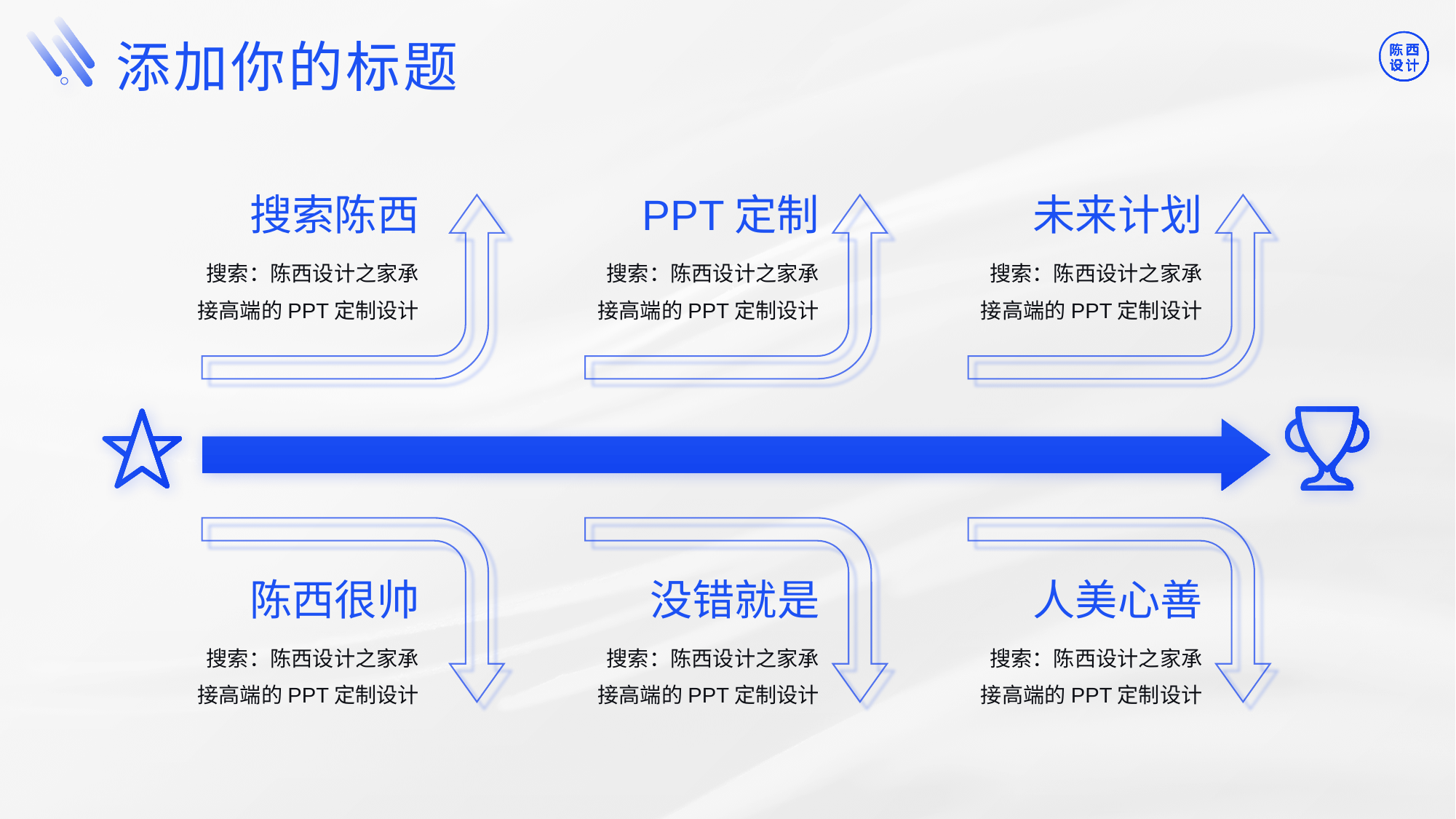

©版权所有：陈西设计之家(微信号：2090298045）
©版权所属公司：合肥陈西文化传媒科技有限公司
©版权所有：陈西设计之家(微信号：2090298045）
©版权所属公司：合肥陈西文化传媒科技有限公司

添加你的标题

搜索陈西
PPT定制
未来计划
搜索：陈西设计之家承接高端的PPT定制设计
搜索：陈西设计之家承接高端的PPT定制设计
搜索：陈西设计之家承接高端的PPT定制设计

陈西很帅
没错就是
人美心善
搜索：陈西设计之家承接高端的PPT定制设计
搜索：陈西设计之家承接高端的PPT定制设计
搜索：陈西设计之家承接高端的PPT定制设计
©版权所有：陈西设计之家(微信号：2090298045）
©版权所属公司：合肥陈西文化传媒科技有限公司